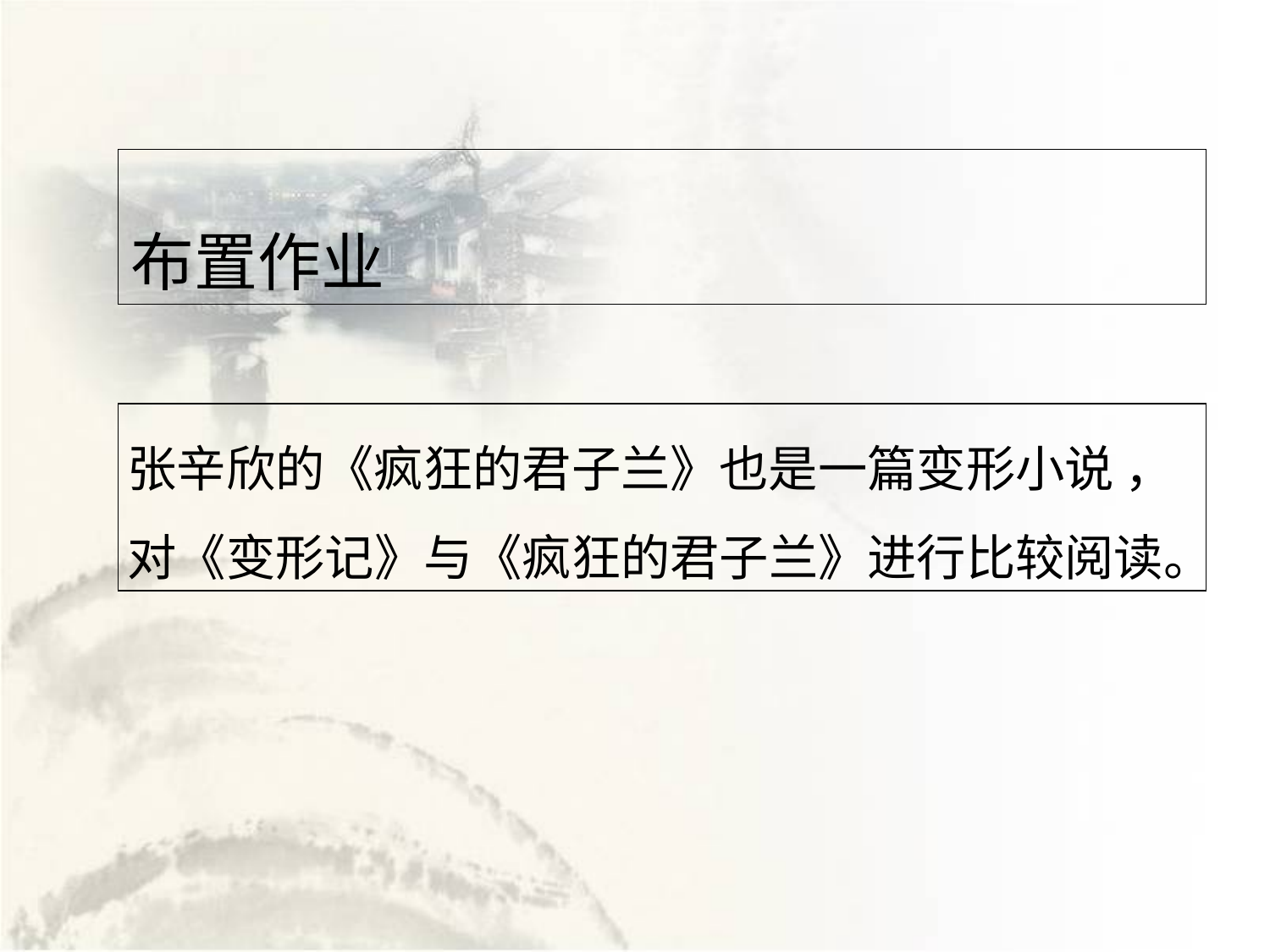

# 布置作业
张辛欣的《疯狂的君子兰》也是一篇变形小说 ，对《变形记》与《疯狂的君子兰》进行比较阅读。